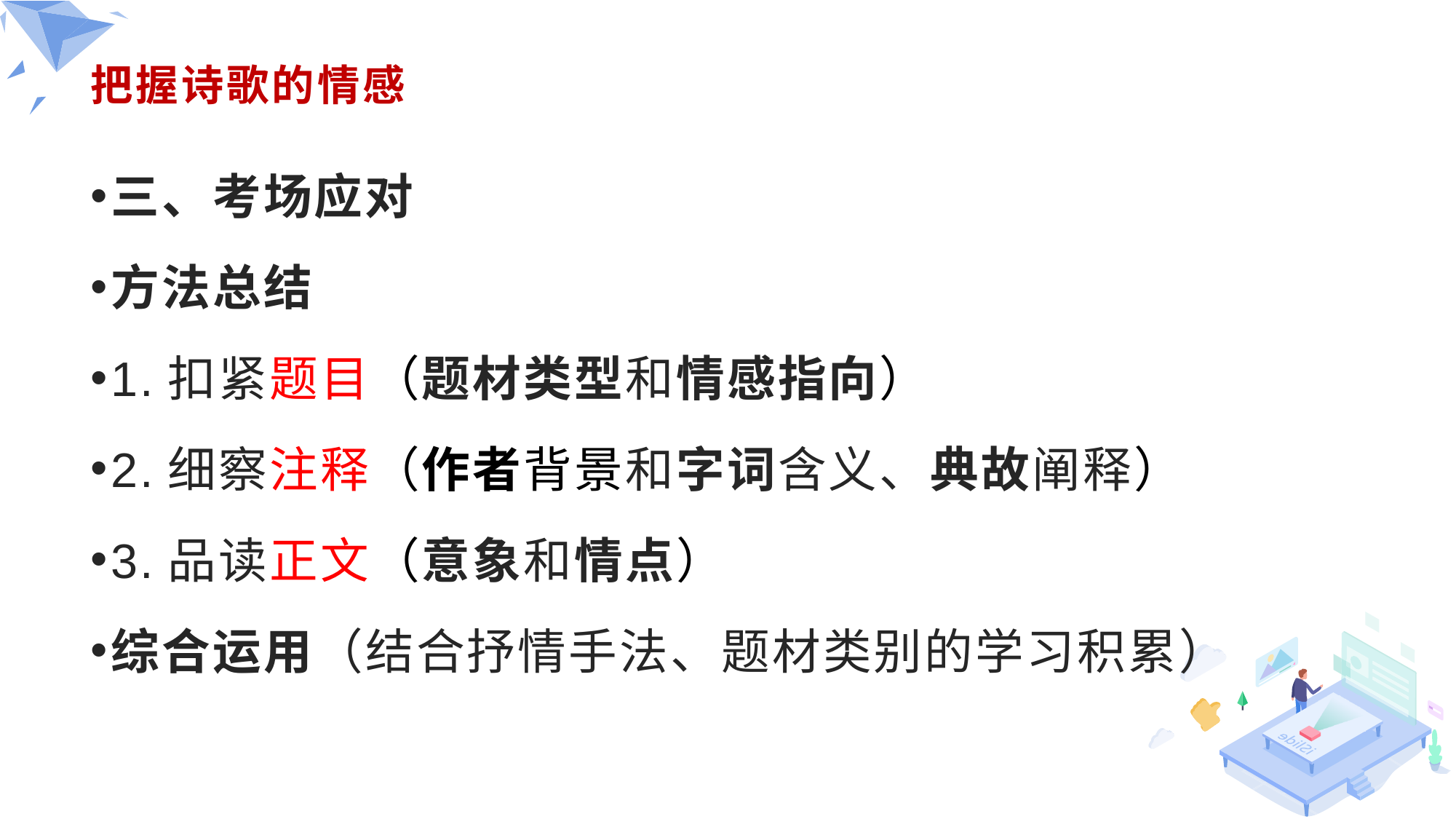

# 把握诗歌的情感
三、考场应对
方法总结
1.扣紧题目（题材类型和情感指向）
2.细察注释（作者背景和字词含义、典故阐释）
3.品读正文（意象和情点）
综合运用（结合抒情手法、题材类别的学习积累）